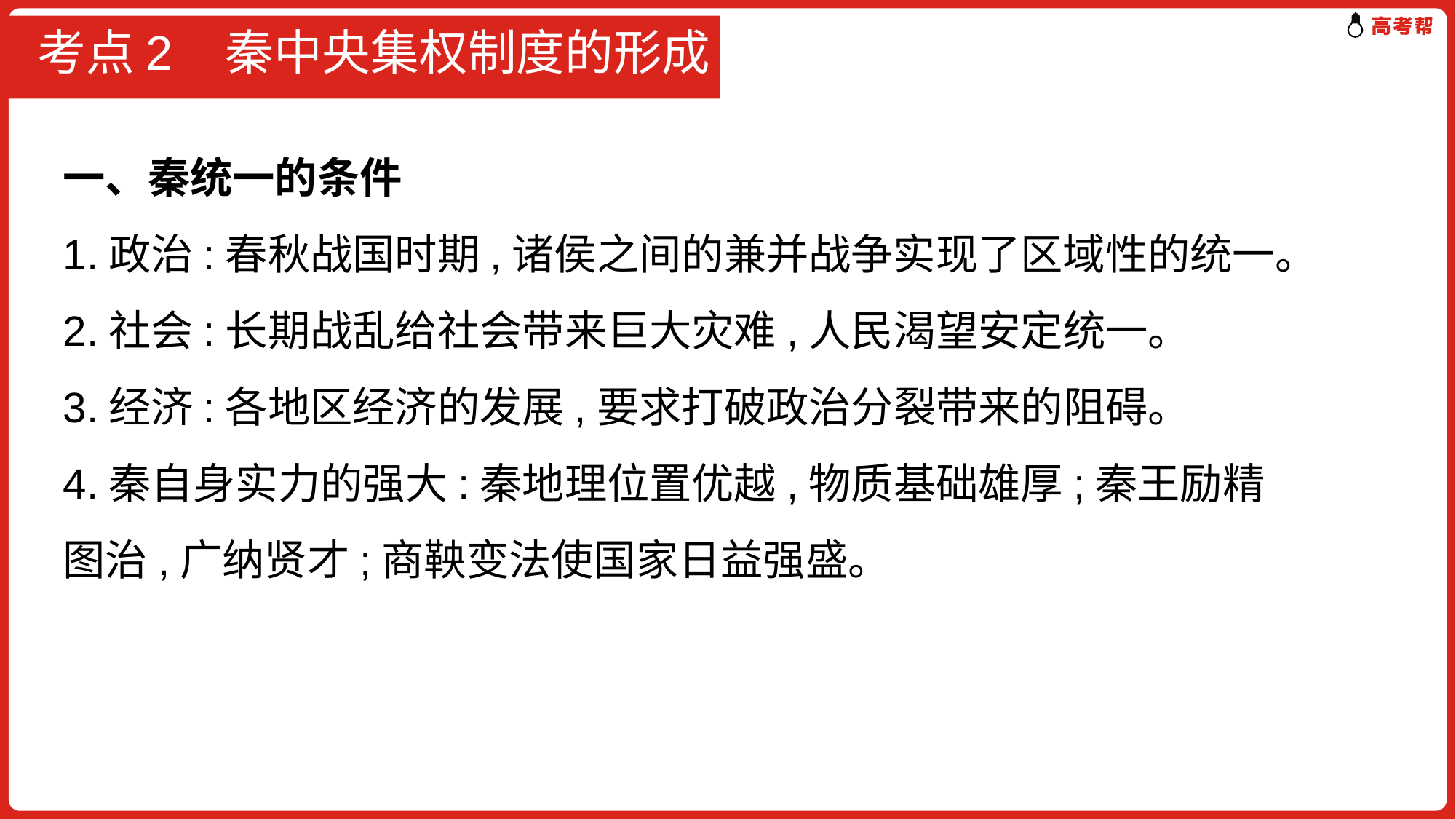

# 考点2   秦中央集权制度的形成
一、秦统一的条件
1.政治:春秋战国时期,诸侯之间的兼并战争实现了区域性的统一。
2.社会:长期战乱给社会带来巨大灾难,人民渴望安定统一。
3.经济:各地区经济的发展,要求打破政治分裂带来的阻碍。
4.秦自身实力的强大:秦地理位置优越,物质基础雄厚;秦王励精图治,广纳贤才;商鞅变法使国家日益强盛。